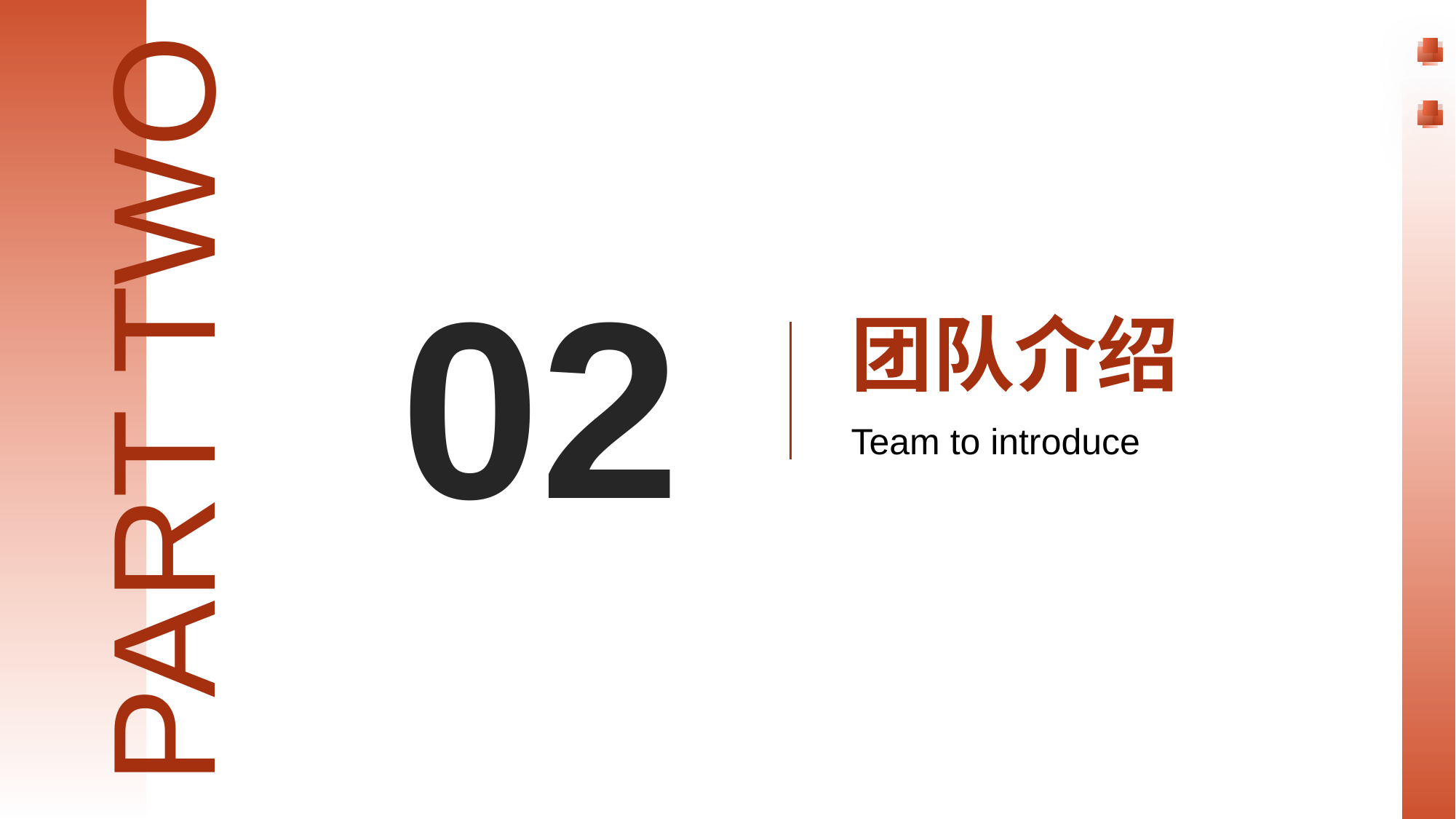

02
团队介绍
PART TWO
Team to introduce